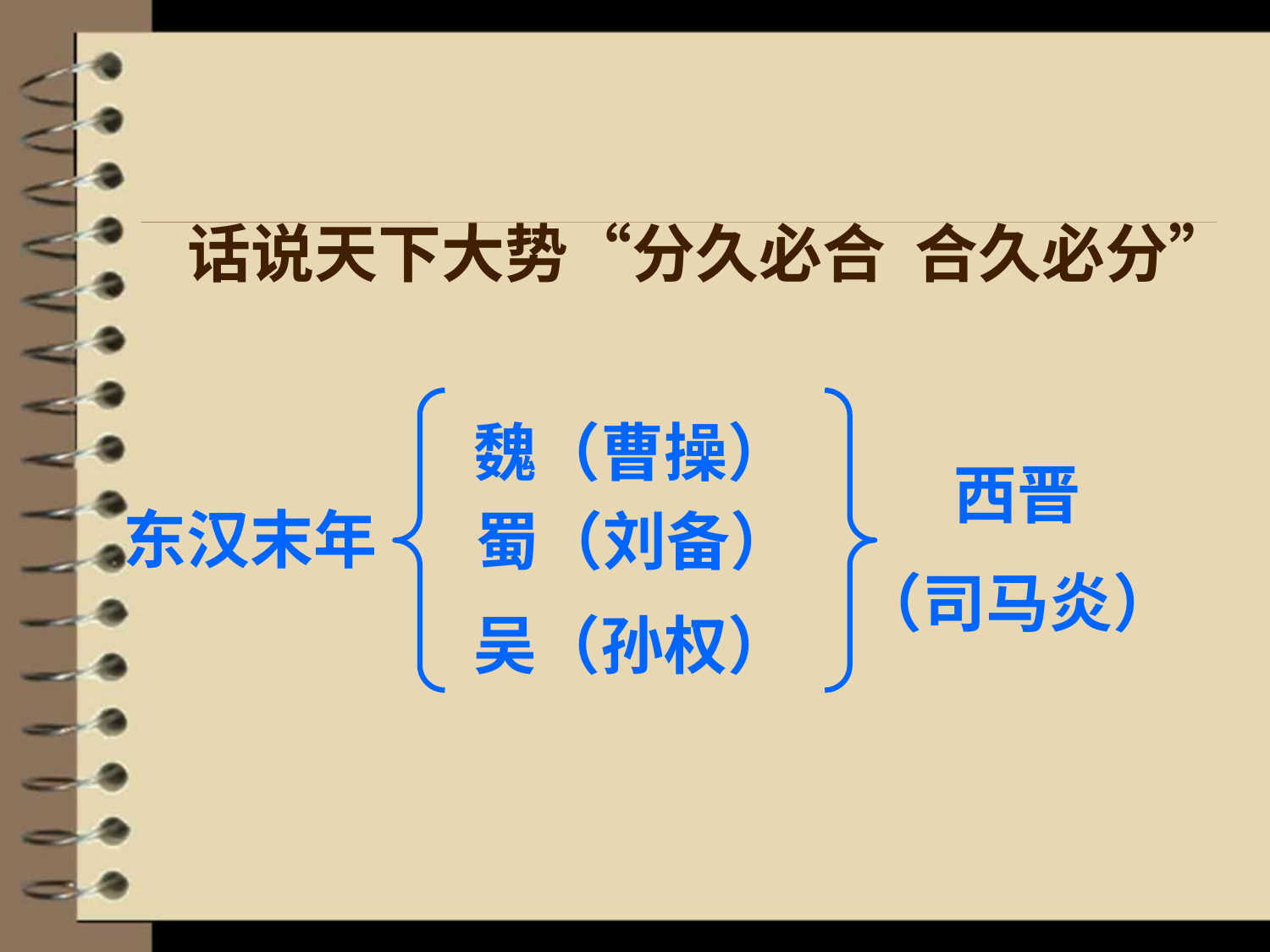

话说天下大势“分久必合  合久必分”

魏（曹操）
西晋
（司马炎）
东汉末年
蜀（刘备）
吴（孙权）